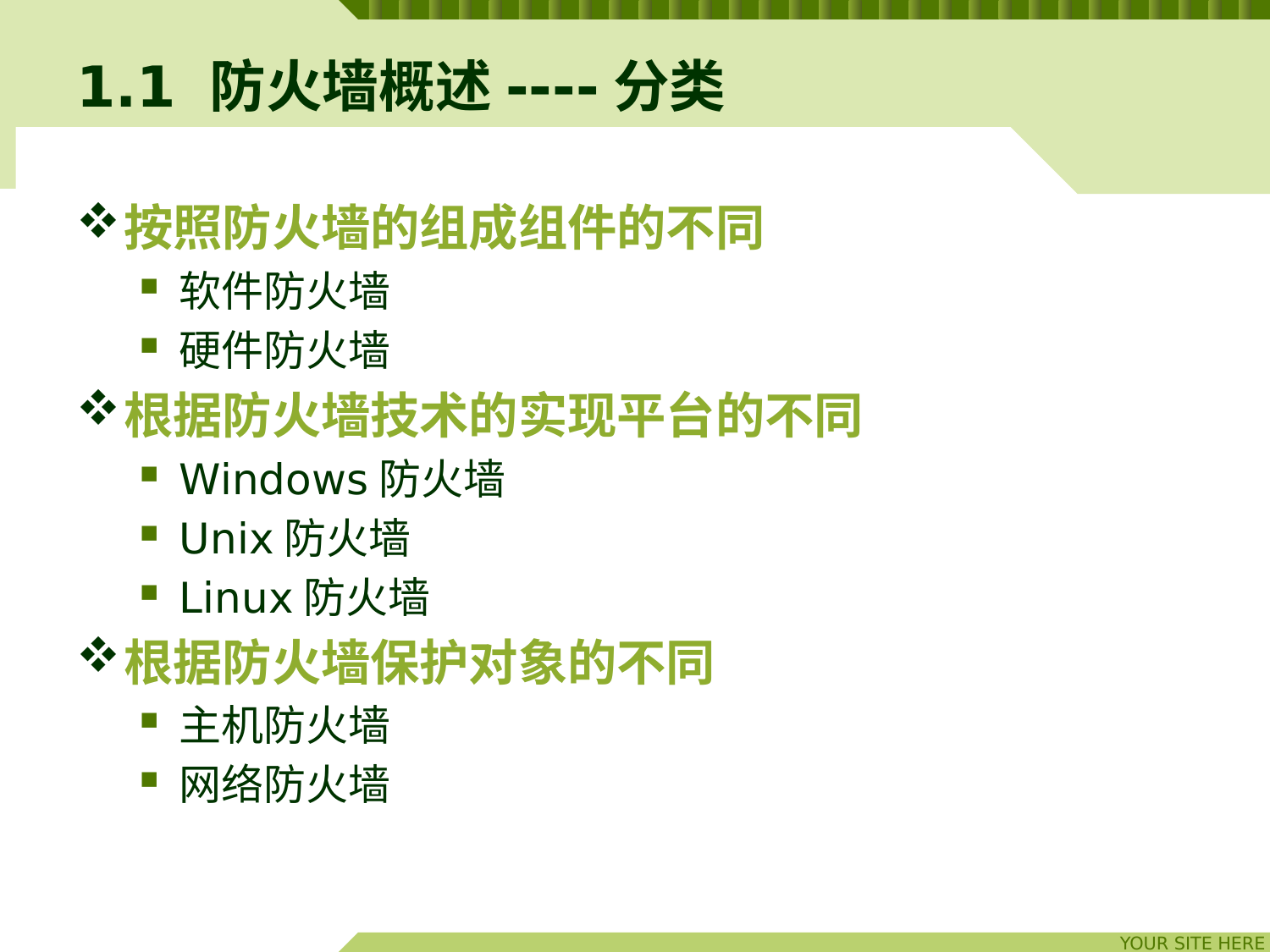

# 1.1 防火墙概述----分类
按照防火墙的组成组件的不同
软件防火墙
硬件防火墙
根据防火墙技术的实现平台的不同
Windows防火墙
Unix防火墙
Linux防火墙
根据防火墙保护对象的不同
主机防火墙
网络防火墙